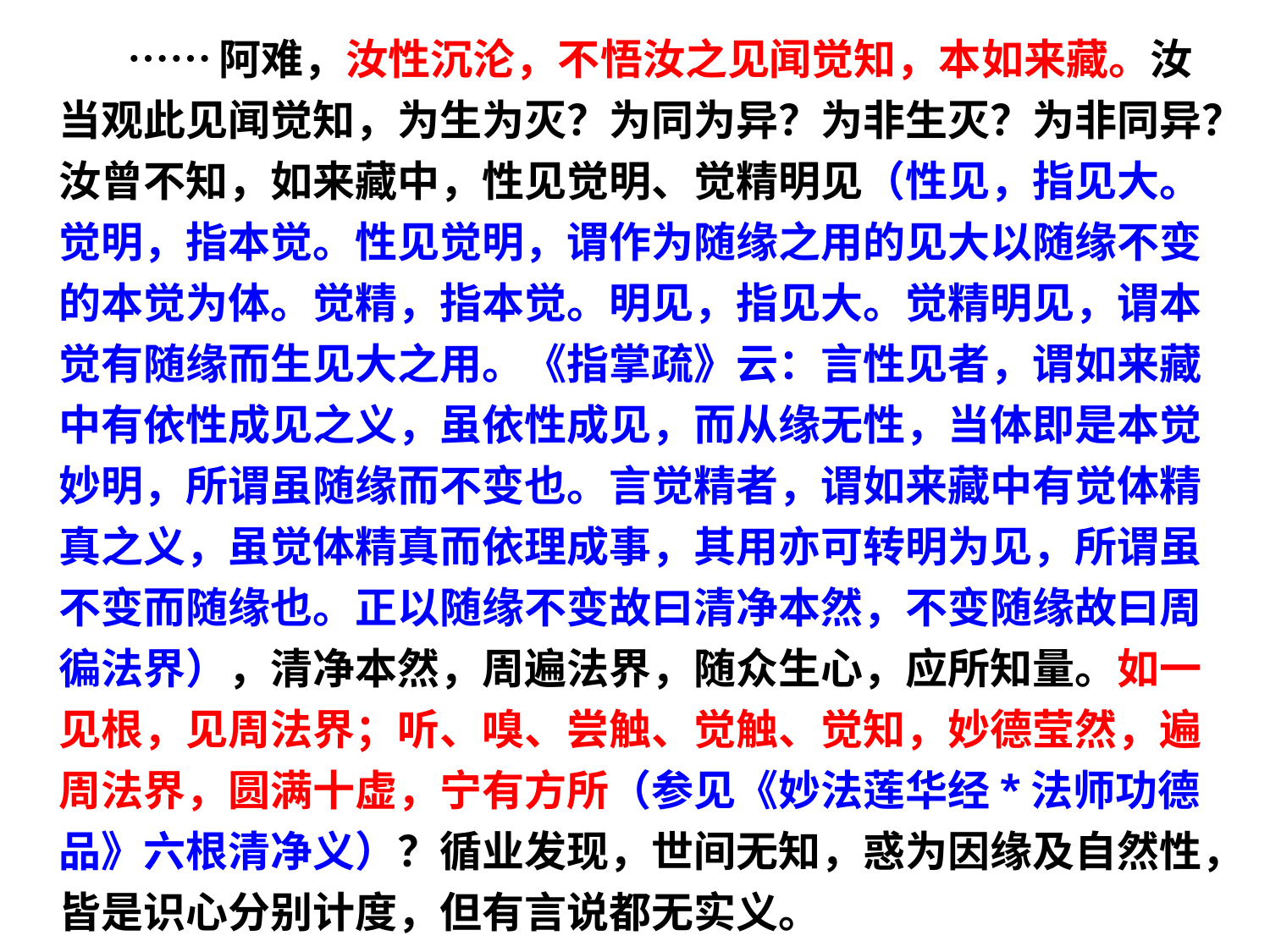

……阿难，汝性沉沦，不悟汝之见闻觉知，本如来藏。汝当观此见闻觉知，为生为灭？为同为异？为非生灭？为非同异？汝曾不知，如来藏中，性见觉明、觉精明见（性见，指见大。觉明，指本觉。性见觉明，谓作为随缘之用的见大以随缘不变的本觉为体。觉精，指本觉。明见，指见大。觉精明见，谓本觉有随缘而生见大之用。《指掌疏》云：言性见者，谓如来藏中有依性成见之义，虽依性成见，而从缘无性，当体即是本觉妙明，所谓虽随缘而不变也。言觉精者，谓如来藏中有觉体精真之义，虽觉体精真而依理成事，其用亦可转明为见，所谓虽不变而随缘也。正以随缘不变故曰清净本然，不变随缘故曰周徧法界），清净本然，周遍法界，随众生心，应所知量。如一见根，见周法界；听、嗅、尝触、觉触、觉知，妙德莹然，遍周法界，圆满十虚，宁有方所（参见《妙法莲华经*法师功德品》六根清净义）？循业发现，世间无知，惑为因缘及自然性，皆是识心分别计度，但有言说都无实义。